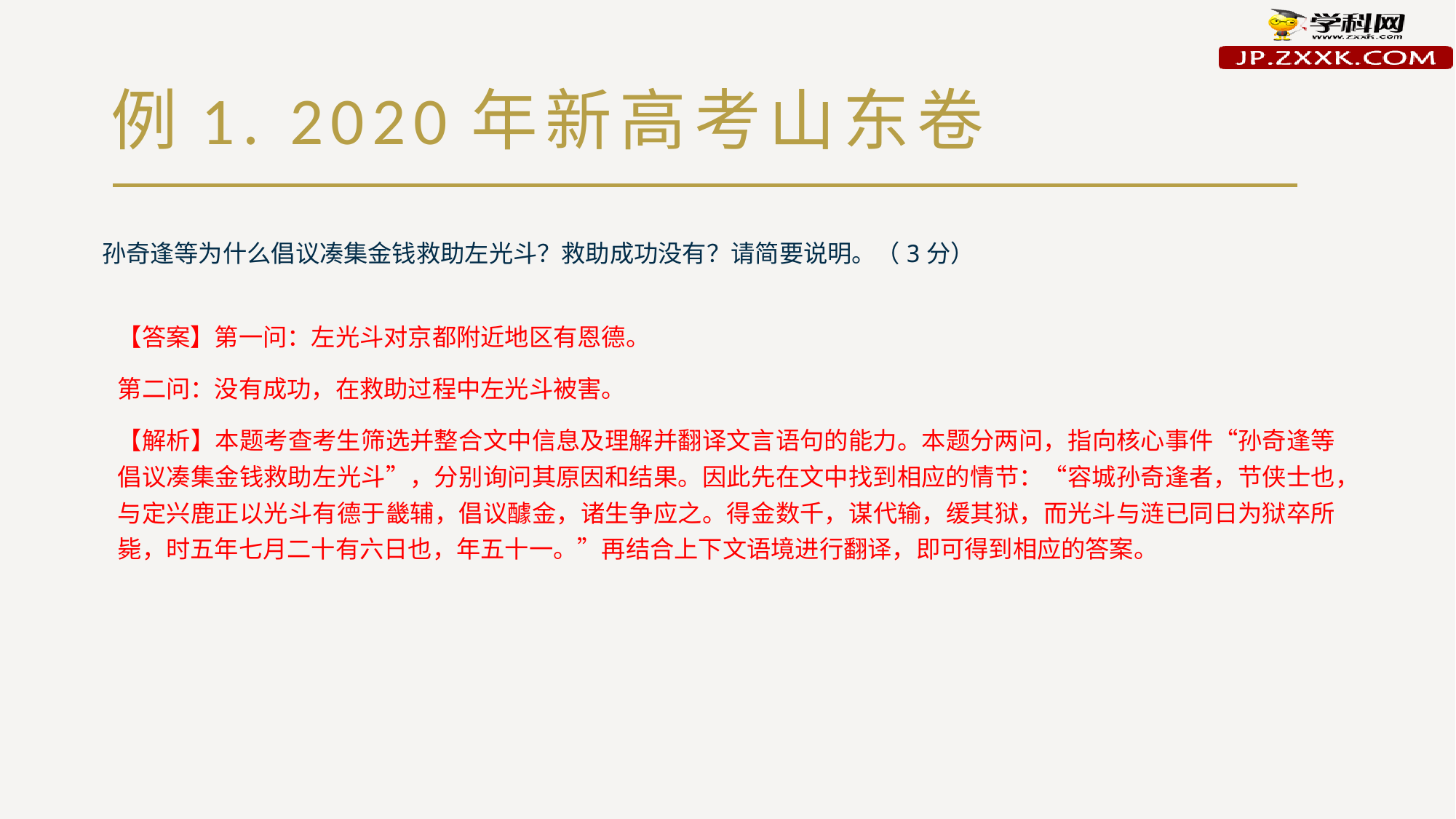

# 例1. 2020年新高考山东卷
孙奇逢等为什么倡议凑集金钱救助左光斗？救助成功没有？请简要说明。（3分）
【答案】第一问：左光斗对京都附近地区有恩德。
第二问：没有成功，在救助过程中左光斗被害。
【解析】本题考查考生筛选并整合文中信息及理解并翻译文言语句的能力。本题分两问，指向核心事件“孙奇逢等倡议凑集金钱救助左光斗”，分别询问其原因和结果。因此先在文中找到相应的情节：“容城孙奇逢者，节侠士也，与定兴鹿正以光斗有德于畿辅，倡议醵金，诸生争应之。得金数千，谋代输，缓其狱，而光斗与涟已同日为狱卒所毙，时五年七月二十有六日也，年五十一。”再结合上下文语境进行翻译，即可得到相应的答案。